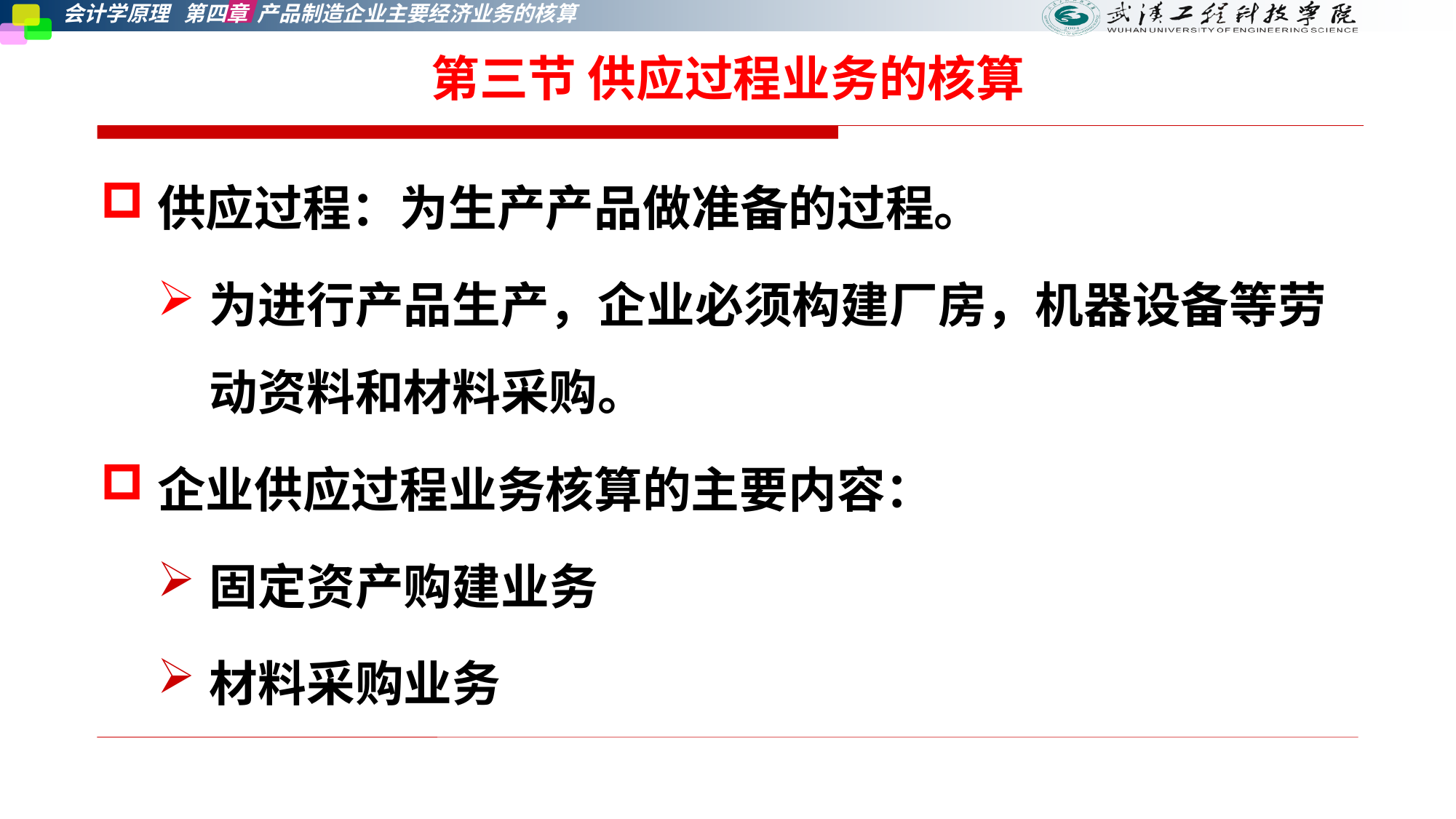

# 第三节 供应过程业务的核算
供应过程：为生产产品做准备的过程。
为进行产品生产，企业必须构建厂房，机器设备等劳动资料和材料采购。
企业供应过程业务核算的主要内容：
固定资产购建业务
材料采购业务